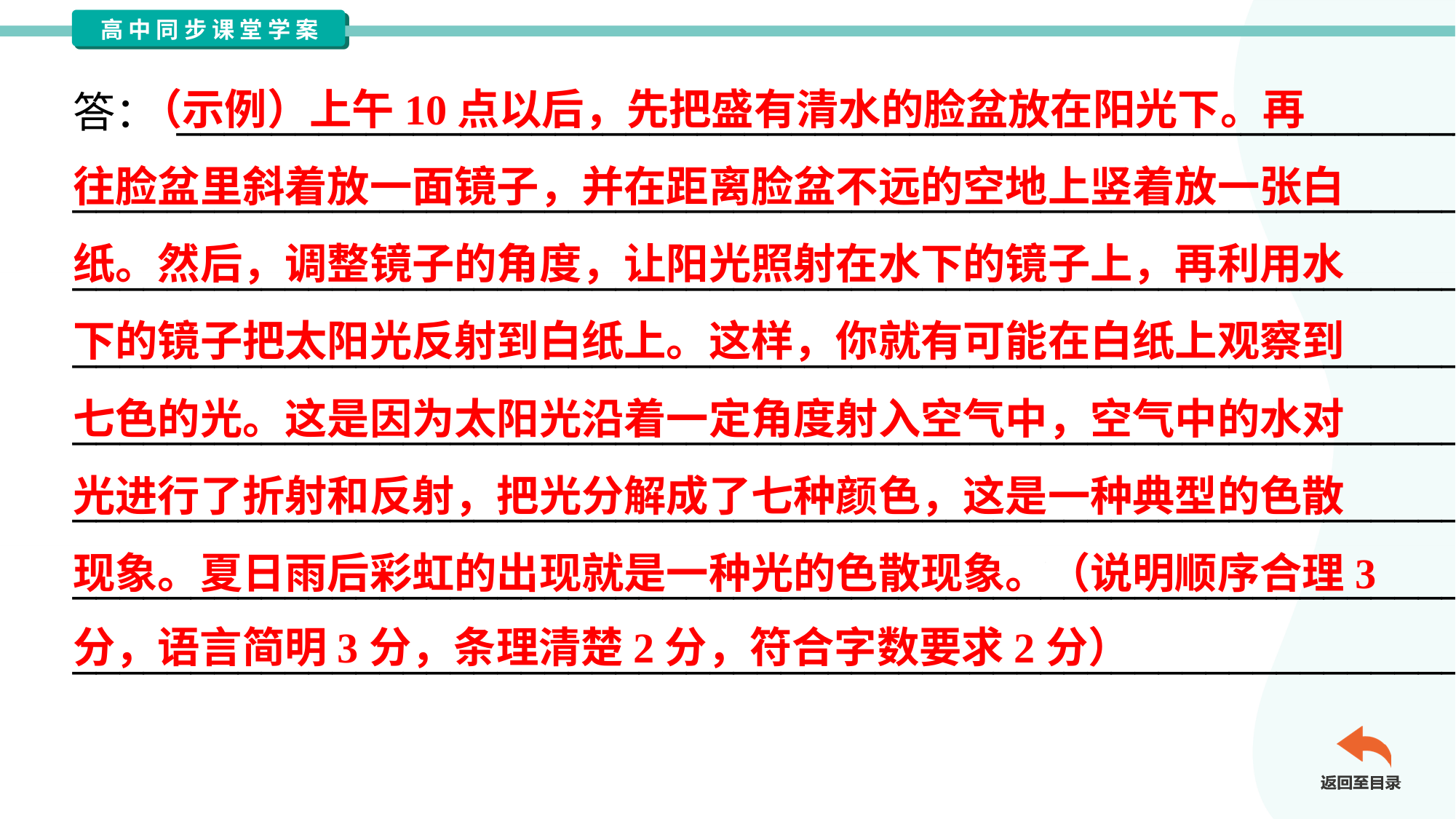

（示例）上午10点以后，先把盛有清水的脸盆放在阳光下。再
往脸盆里斜着放一面镜子，并在距离脸盆不远的空地上竖着放一张白
纸。然后，调整镜子的角度，让阳光照射在水下的镜子上，再利用水
下的镜子把太阳光反射到白纸上。这样，你就有可能在白纸上观察到
七色的光。这是因为太阳光沿着一定角度射入空气中，空气中的水对
光进行了折射和反射，把光分解成了七种颜色，这是一种典型的色散
现象。夏日雨后彩虹的出现就是一种光的色散现象。（说明顺序合理3
分，语言简明3分，条理清楚2分，符合字数要求2分）
答： ________________________________________________________
_____________________________________________________________
_____________________________________________________________
_____________________________________________________________
_____________________________________________________________
_____________________________________________________________
_____________________________________________________________
_____________________________________________________________